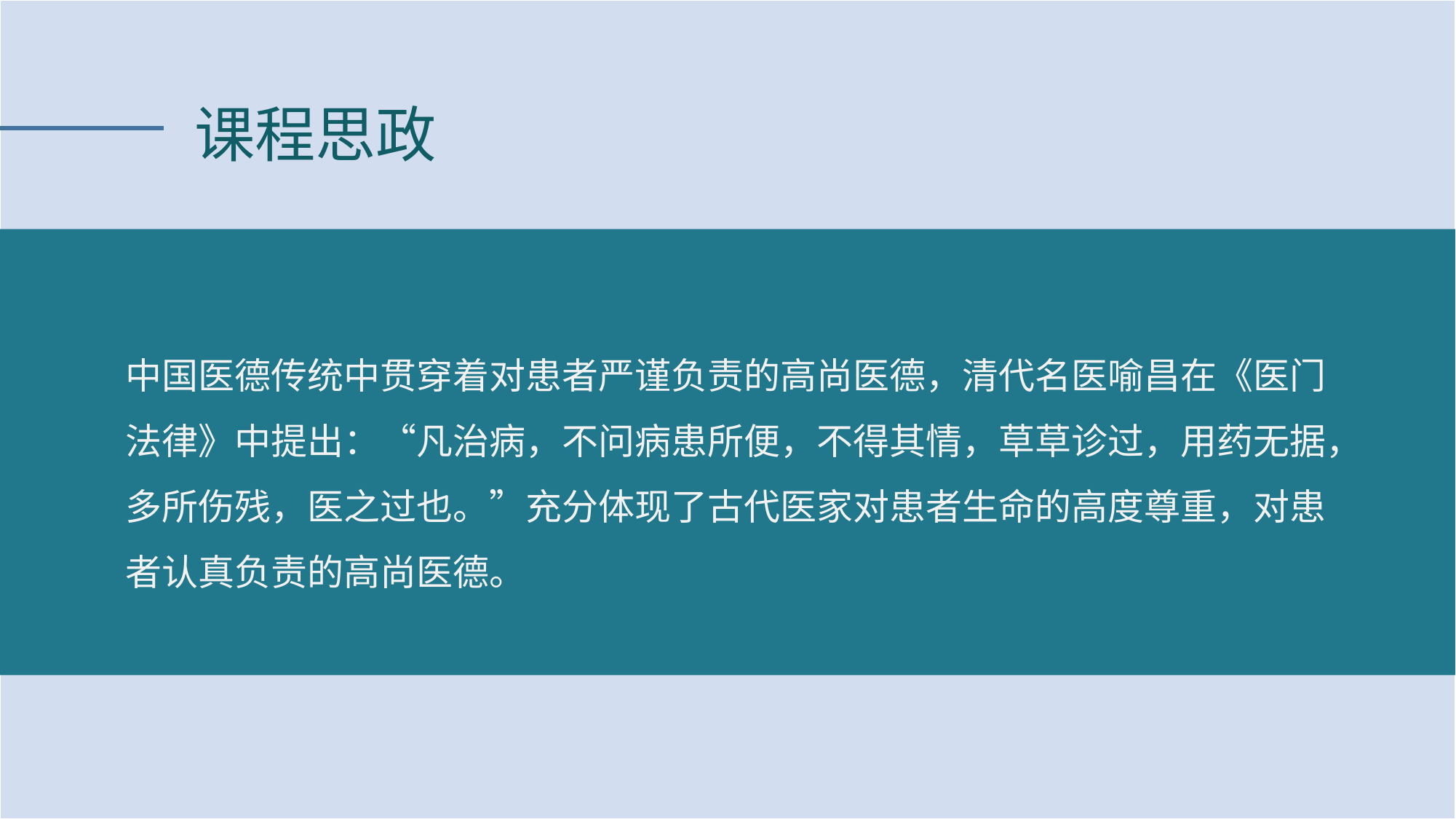

课程思政

中国医德传统中贯穿着对患者严谨负责的高尚医德，清代名医喻昌在《医门法律》中提出：“凡治病，不问病患所便，不得其情，草草诊过，用药无据，多所伤残，医之过也。”充分体现了古代医家对患者生命的高度尊重，对患者认真负责的高尚医德。